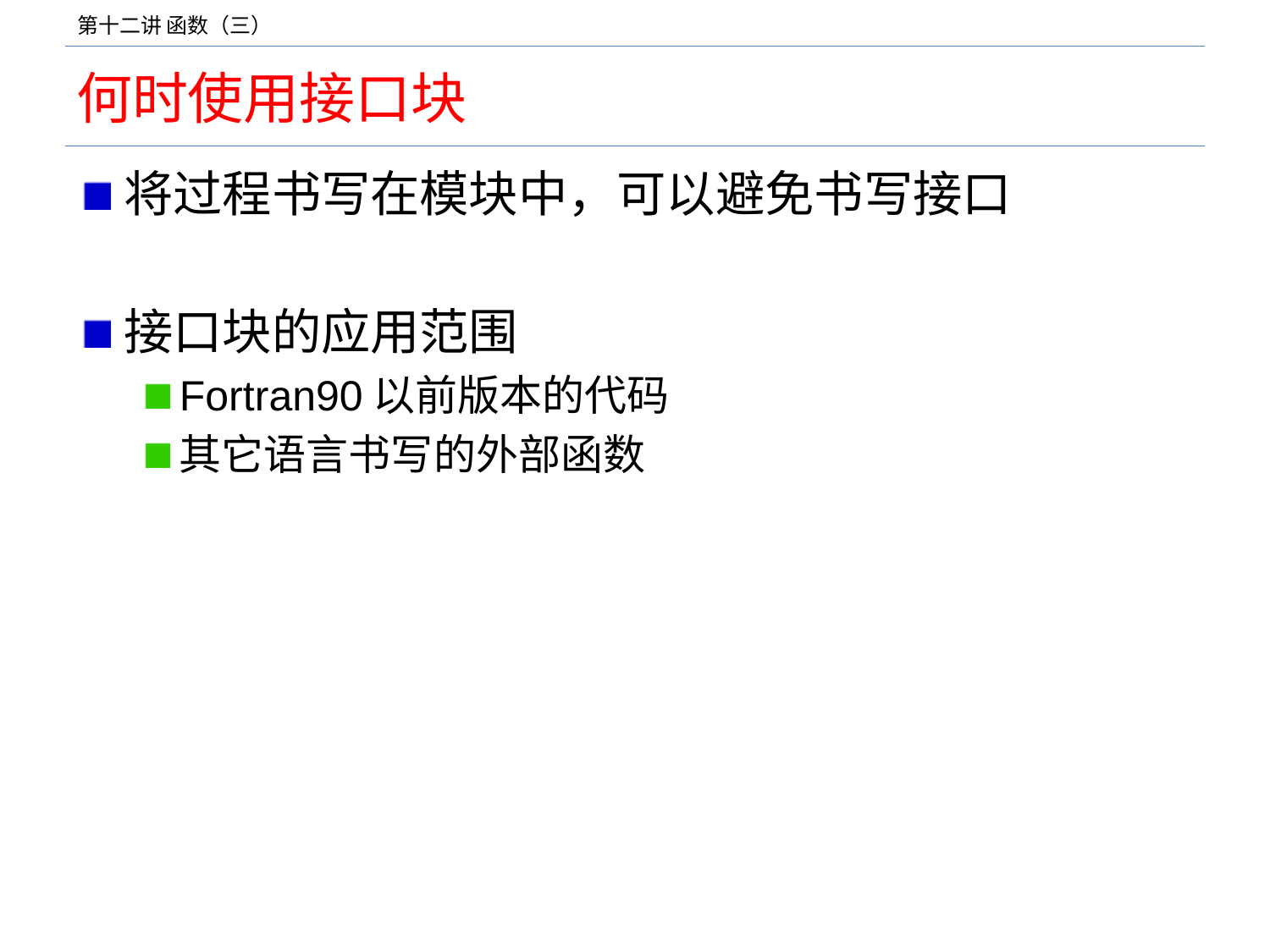

# 何时使用接口块
将过程书写在模块中，可以避免书写接口

接口块的应用范围
Fortran90以前版本的代码
其它语言书写的外部函数